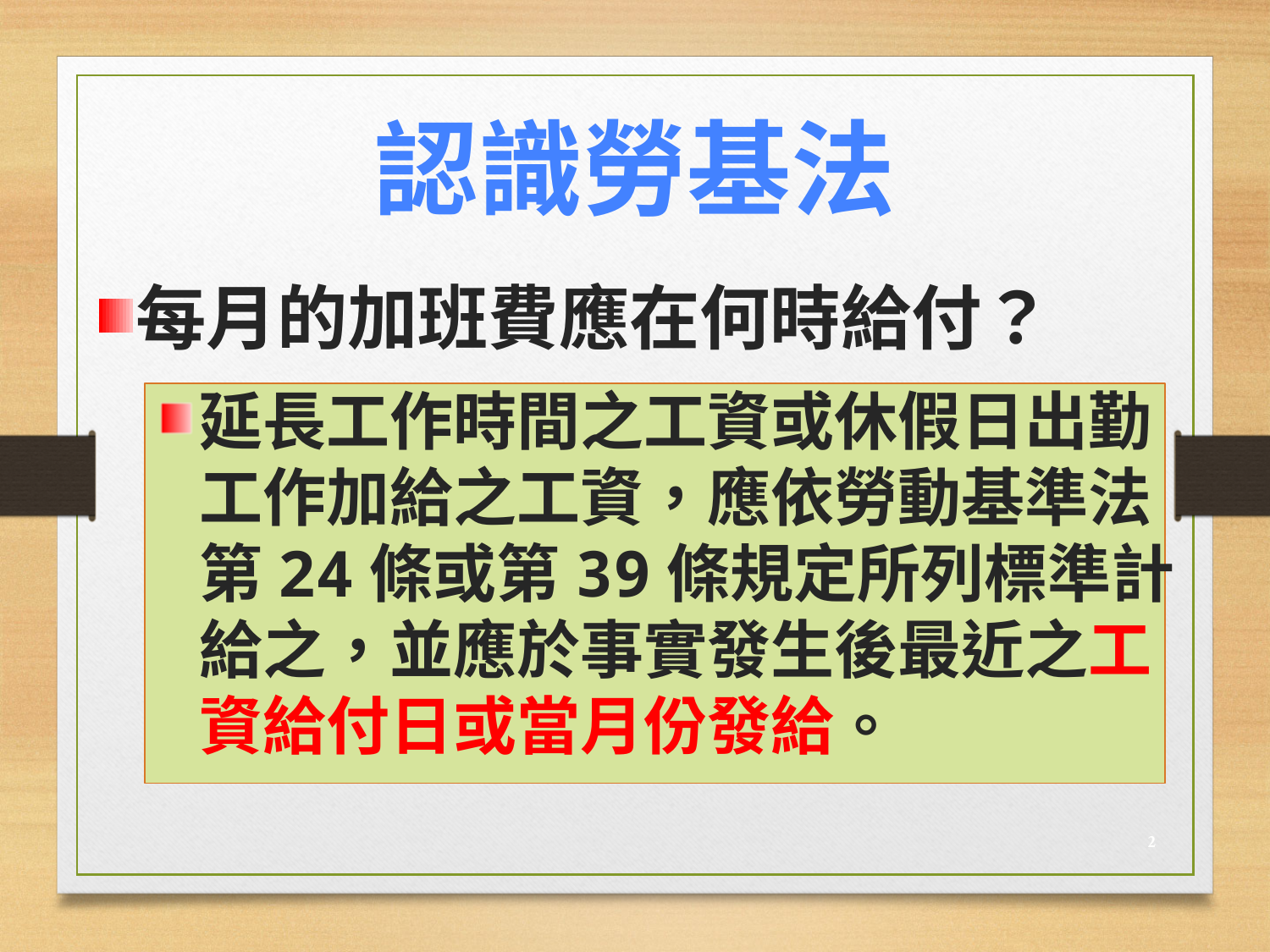

# 認識勞基法
每月的加班費應在何時給付？
延長工作時間之工資或休假日出勤工作加給之工資，應依勞動基準法第24條或第39條規定所列標準計給之，並應於事實發生後最近之工資給付日或當月份發給。

2